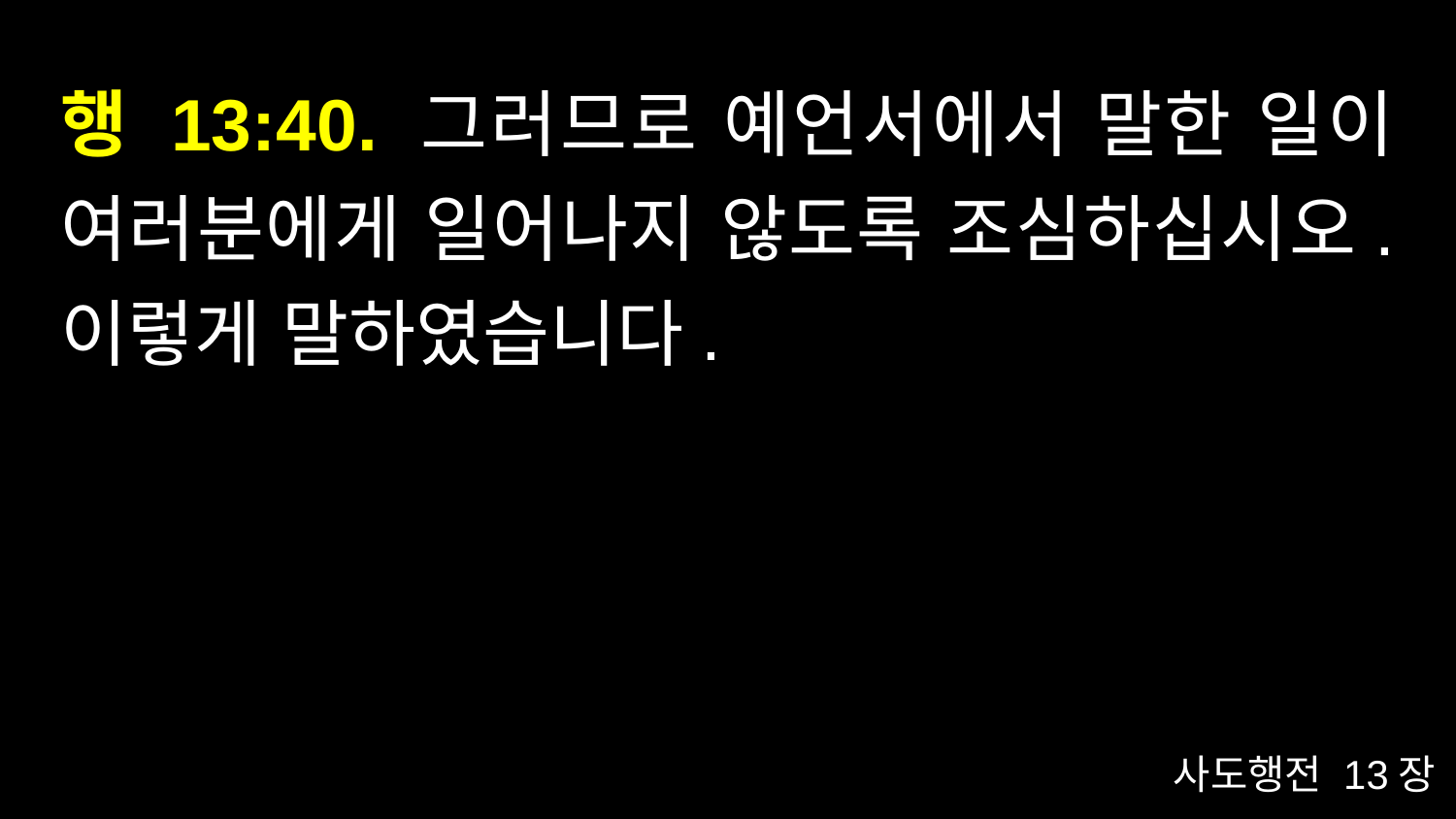

# 행 13:40. 그러므로 예언서에서 말한 일이 여러분에게 일어나지 않도록 조심하십시오. 이렇게 말하였습니다.
사도행전 13장